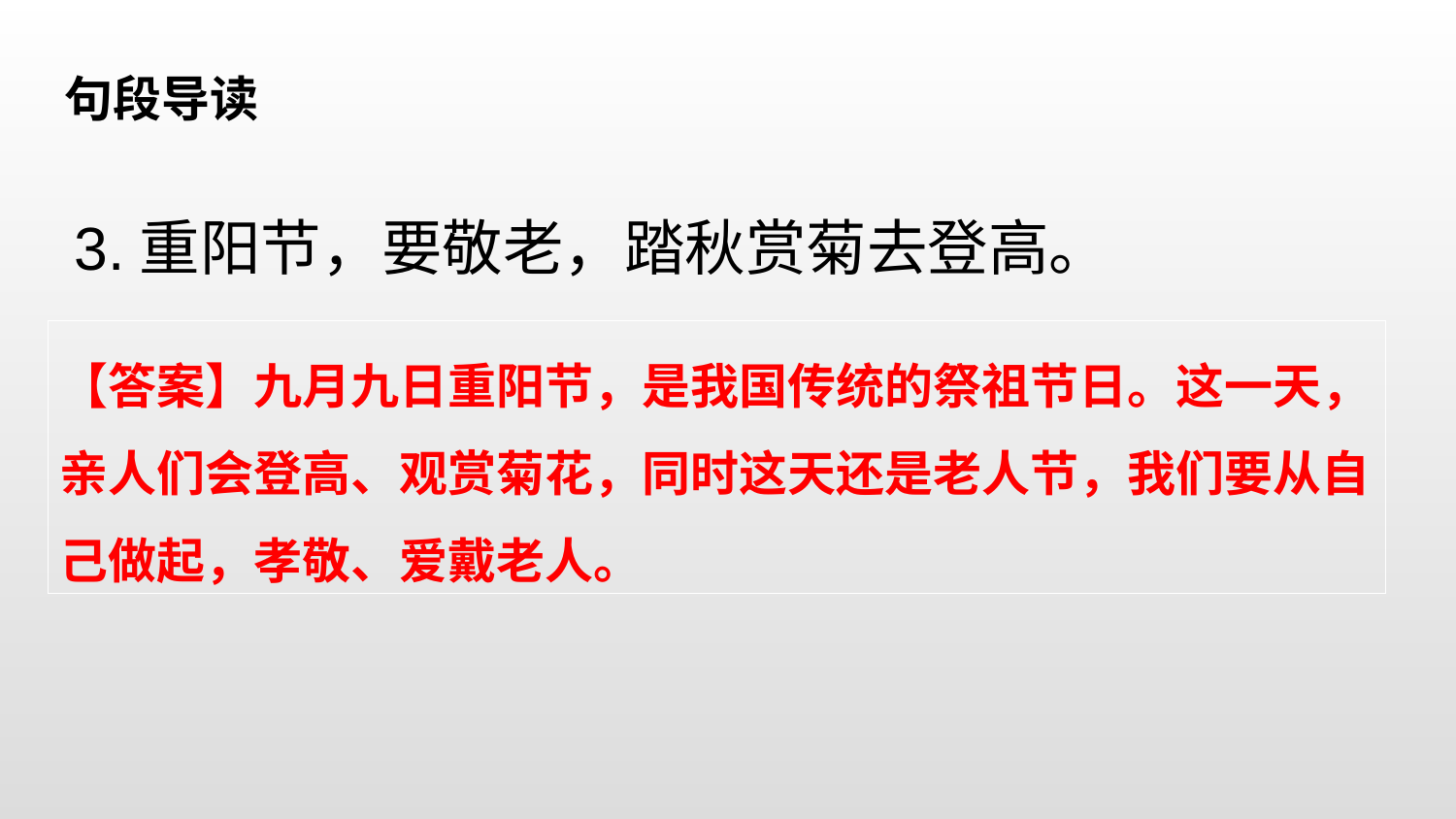

句段导读
3.重阳节，要敬老，踏秋赏菊去登高。
【答案】九月九日重阳节，是我国传统的祭祖节日。这一天，亲人们会登高、观赏菊花，同时这天还是老人节，我们要从自己做起，孝敬、爱戴老人。